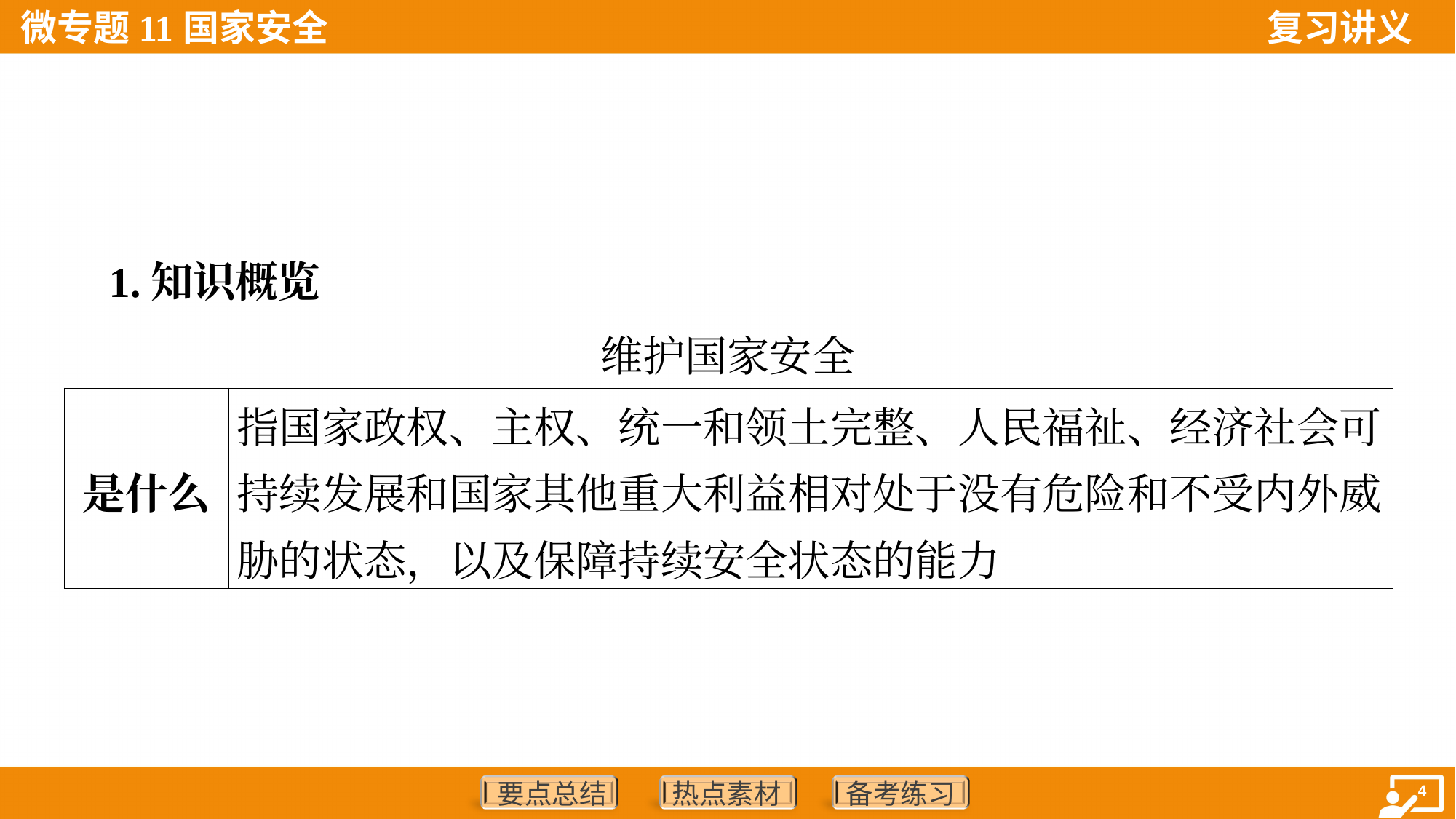

1.知识概览
维护国家安全
| 是什么 | 指国家政权、主权、统一和领土完整、人民福祉、经济社会可持续发展和国家其他重大利益相对处于没有危险和不受内外威胁的状态，以及保障持续安全状态的能力 |
| --- | --- |